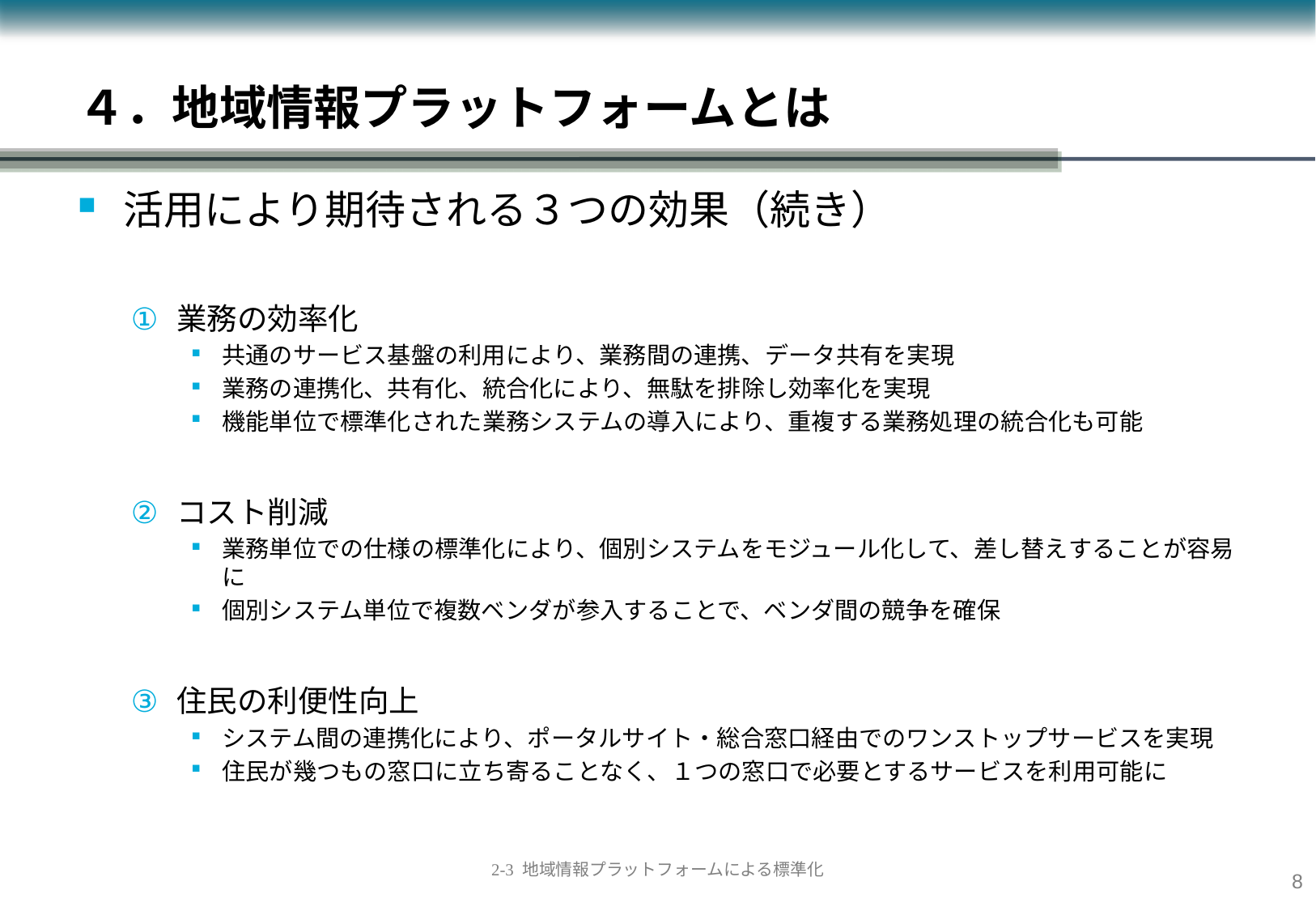

４．地域情報プラットフォームとは
活用により期待される３つの効果（続き）

業務の効率化
共通のサービス基盤の利用により、業務間の連携、データ共有を実現
業務の連携化、共有化、統合化により、無駄を排除し効率化を実現
機能単位で標準化された業務システムの導入により、重複する業務処理の統合化も可能

コスト削減
業務単位での仕様の標準化により、個別システムをモジュール化して、差し替えすることが容易に
個別システム単位で複数ベンダが参入することで、ベンダ間の競争を確保

住民の利便性向上
システム間の連携化により、ポータルサイト・総合窓口経由でのワンストップサービスを実現
住民が幾つもの窓口に立ち寄ることなく、１つの窓口で必要とするサービスを利用可能に
8
2-3 地域情報プラットフォームによる標準化